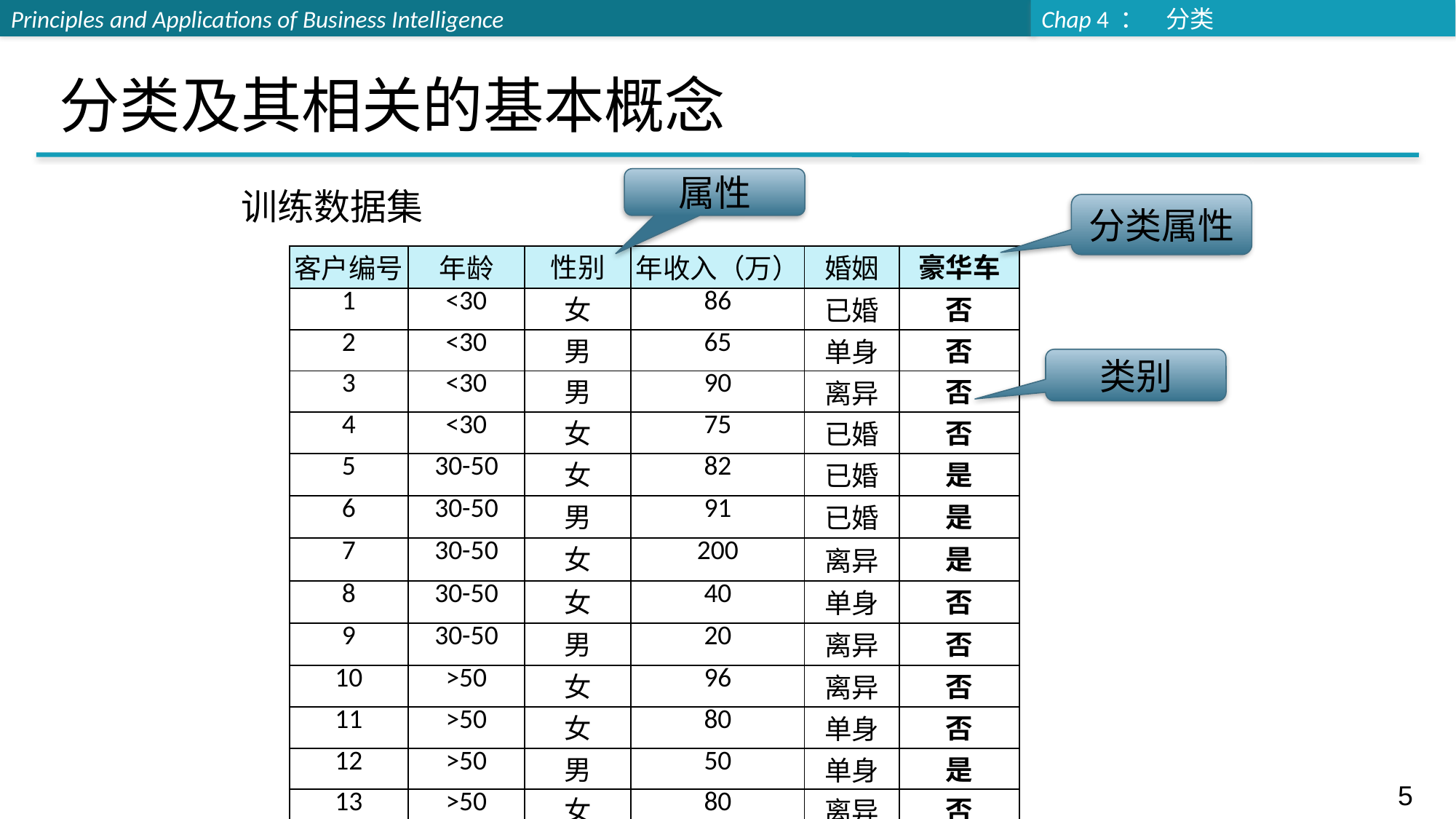

# 分类及其相关的基本概念
属性
训练数据集
分类属性
| 客户编号 | 年龄 | 性别 | 年收入（万） | 婚姻 | 豪华车 |
| --- | --- | --- | --- | --- | --- |
| 1 | <30 | 女 | 86 | 已婚 | 否 |
| 2 | <30 | 男 | 65 | 单身 | 否 |
| 3 | <30 | 男 | 90 | 离异 | 否 |
| 4 | <30 | 女 | 75 | 已婚 | 否 |
| 5 | 30-50 | 女 | 82 | 已婚 | 是 |
| 6 | 30-50 | 男 | 91 | 已婚 | 是 |
| 7 | 30-50 | 女 | 200 | 离异 | 是 |
| 8 | 30-50 | 女 | 40 | 单身 | 否 |
| 9 | 30-50 | 男 | 20 | 离异 | 否 |
| 10 | >50 | 女 | 96 | 离异 | 否 |
| 11 | >50 | 女 | 80 | 单身 | 否 |
| 12 | >50 | 男 | 50 | 单身 | 是 |
| 13 | >50 | 女 | 80 | 离异 | 否 |
| 14 | >50 | 男 | 92 | 离异 | 是 |
类别